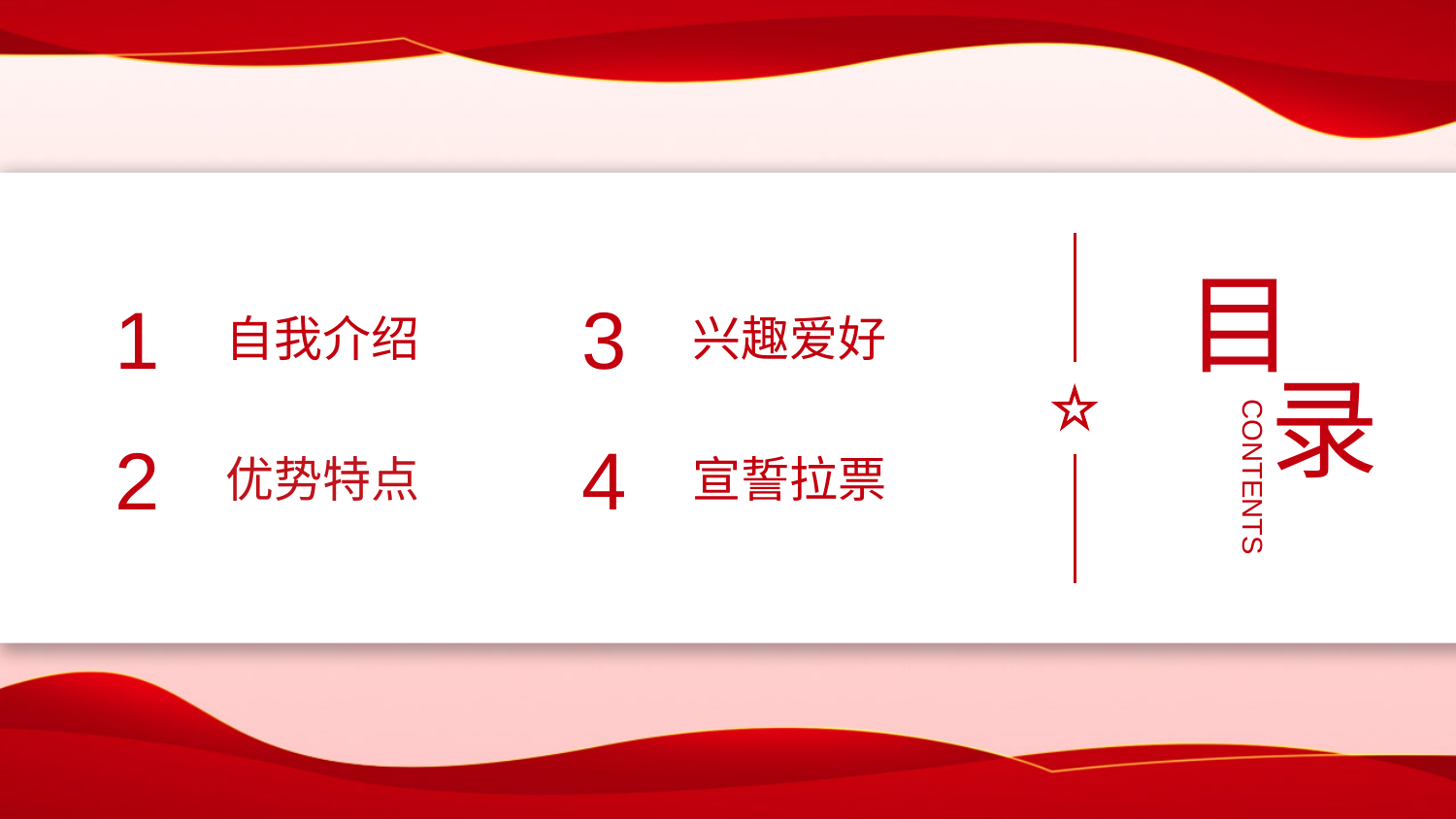

目
1
自我介绍
3
兴趣爱好
录
2
优势特点
4
宣誓拉票
CONTENTS